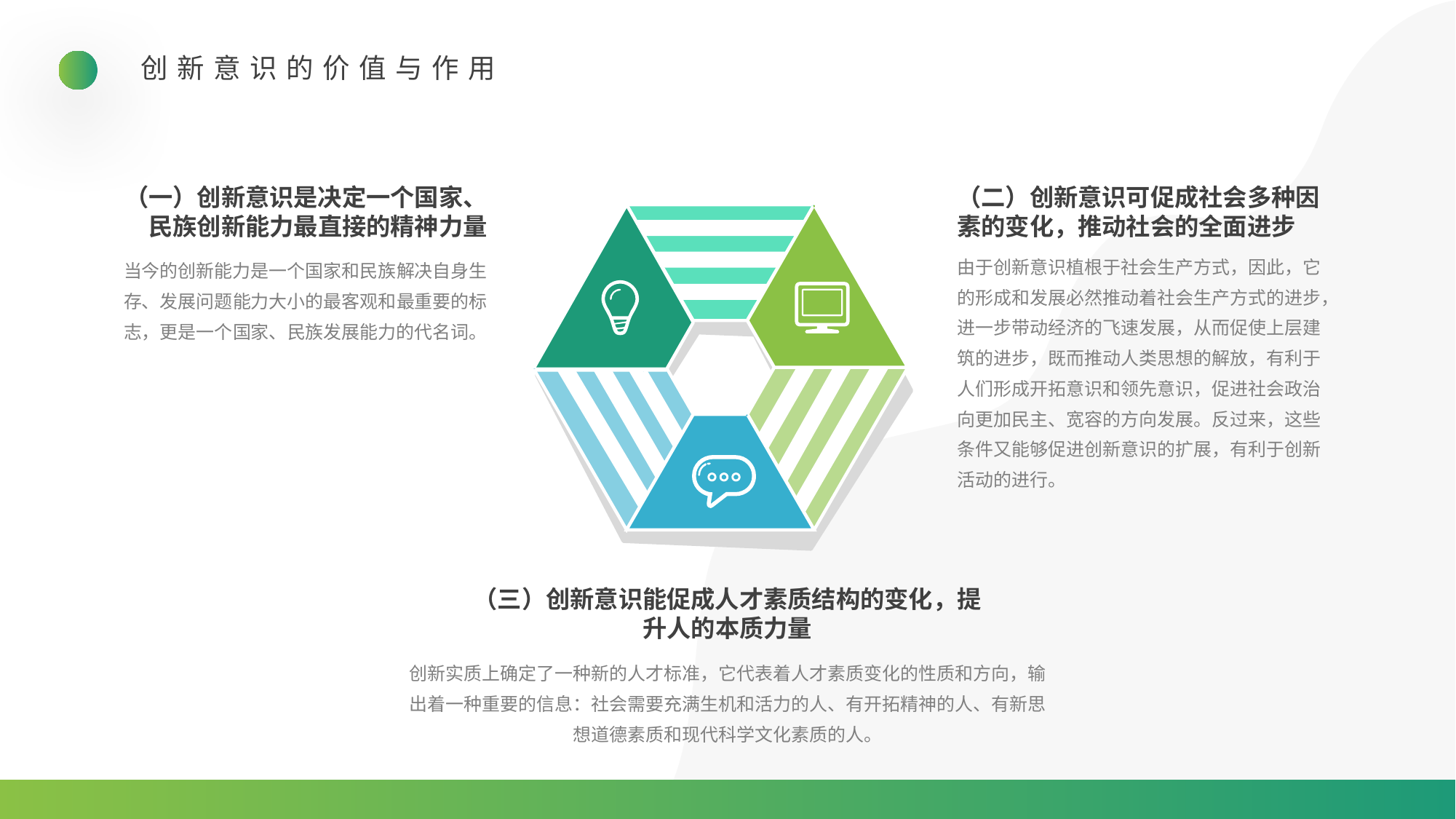

创新意识的价值与作用
（二）创新意识可促成社会多种因素的变化，推动社会的全面进步
 （一）创新意识是决定一个国家、民族创新能力最直接的精神力量

由于创新意识植根于社会生产方式，因此，它的形成和发展必然推动着社会生产方式的进步，进一步带动经济的飞速发展，从而促使上层建筑的进步，既而推动人类思想的解放，有利于人们形成开拓意识和领先意识，促进社会政治向更加民主、宽容的方向发展。反过来，这些条件又能够促进创新意识的扩展，有利于创新活动的进行。
当今的创新能力是一个国家和民族解决自身生存、发展问题能力大小的最客观和最重要的标志，更是一个国家、民族发展能力的代名词。

（三）创新意识能促成人才素质结构的变化，提升人的本质力量
创新实质上确定了一种新的人才标准，它代表着人才素质变化的性质和方向，输出着一种重要的信息：社会需要充满生机和活力的人、有开拓精神的人、有新思想道德素质和现代科学文化素质的人。